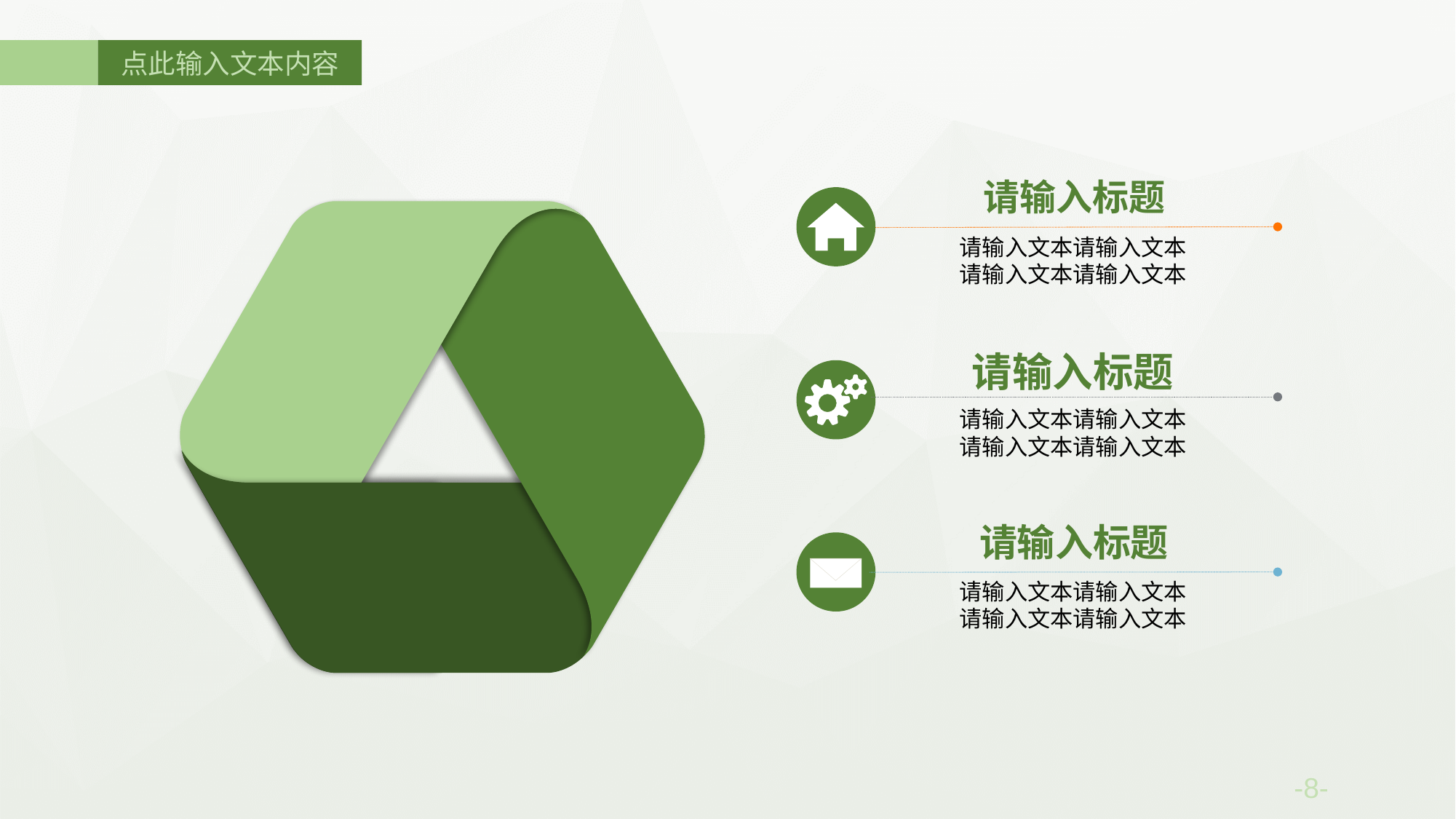

点此输入文本内容
请输入标题

请输入文本请输入文本
请输入文本请输入文本

请输入标题

请输入文本请输入文本
请输入文本请输入文本

请输入标题

请输入文本请输入文本
请输入文本请输入文本